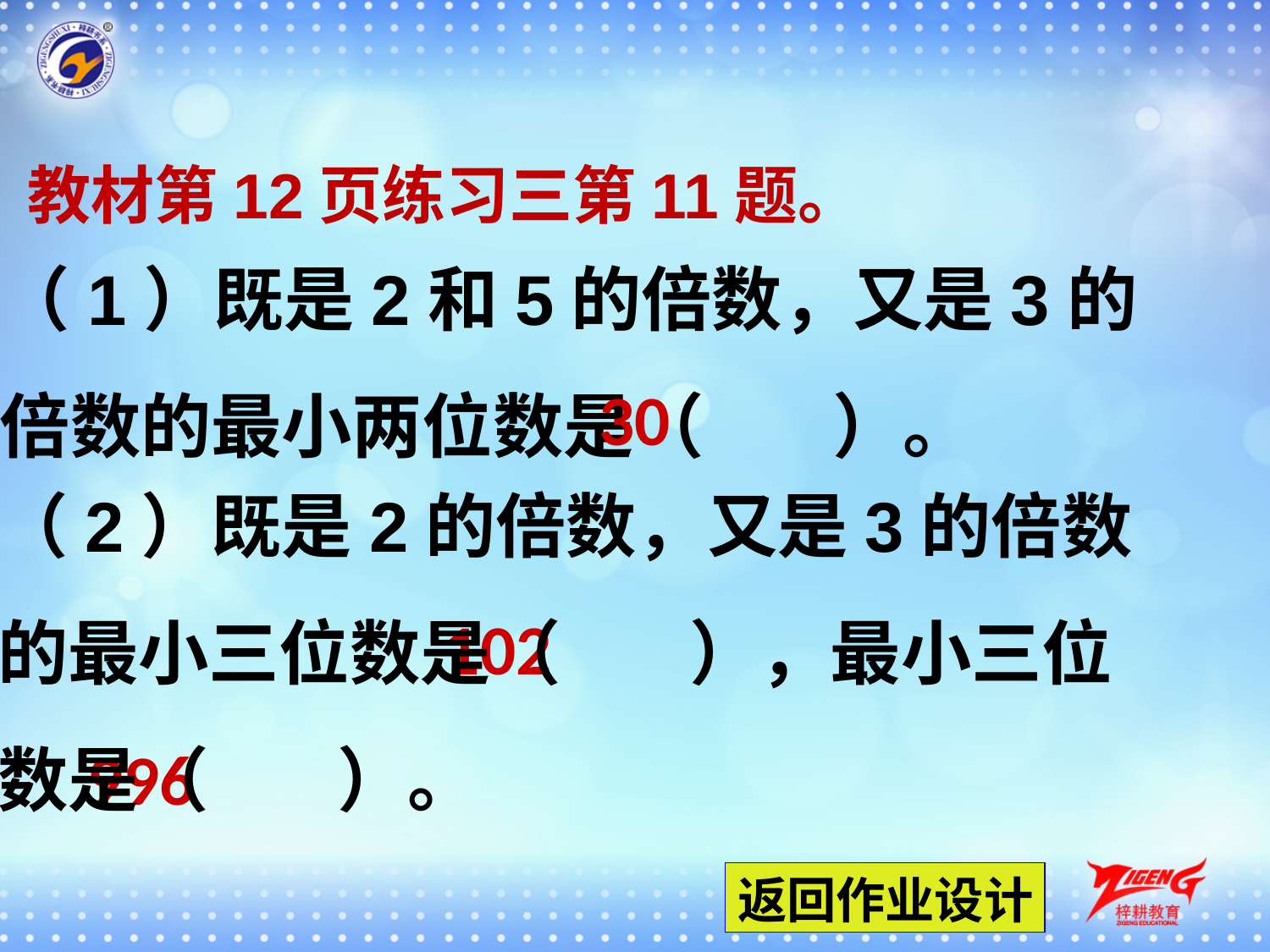

教材第12页练习三第11题。
（1）既是2和5的倍数，又是3的倍数的最小两位数是（        ）。
30
（2）既是2的倍数，又是3的倍数的最小三位数是（        ），最小三位数是（        ）。
102
996

返回作业设计